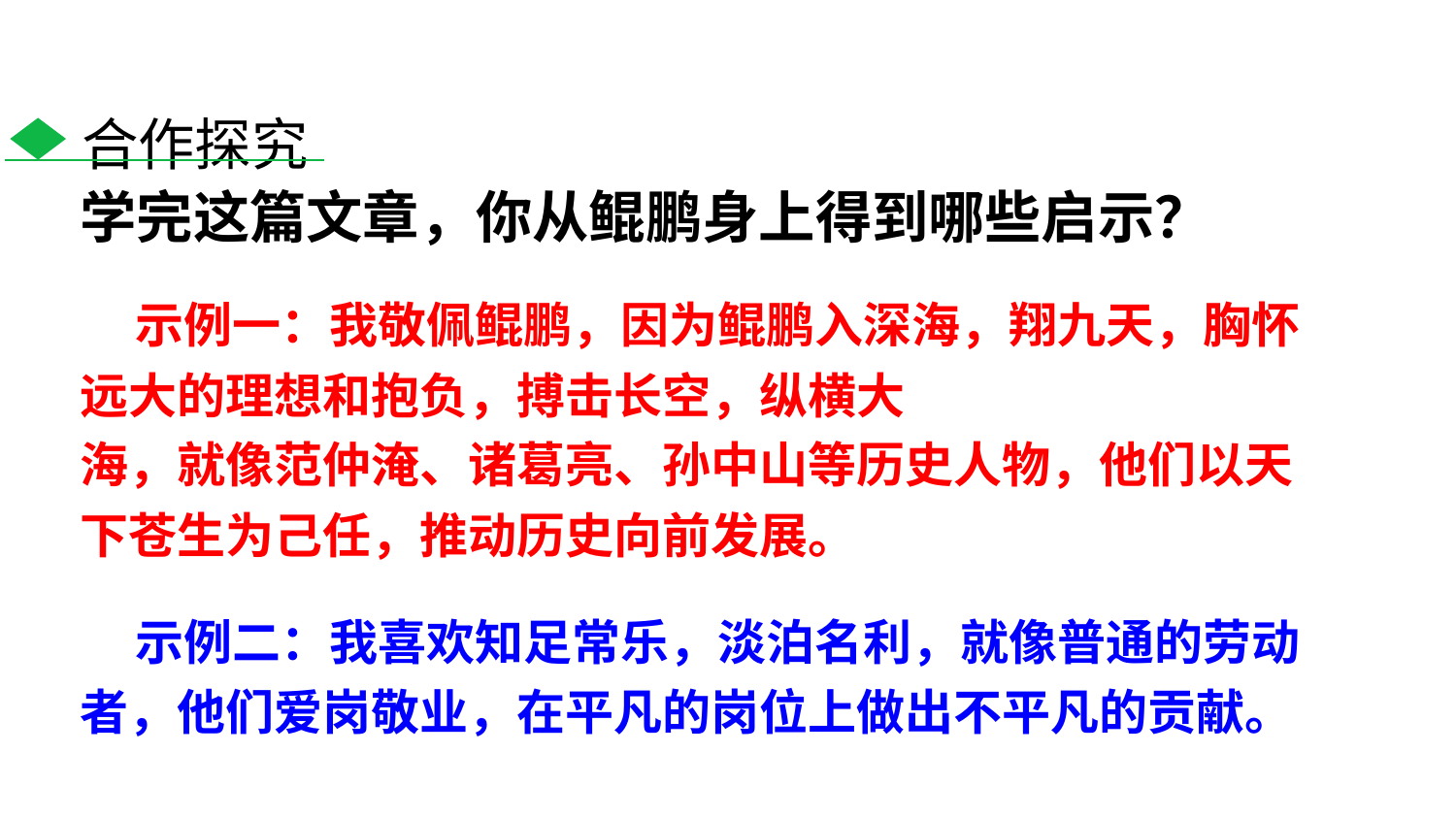

合作探究

学完这篇文章，你从鲲鹏身上得到哪些启示？
    示例一：我敬佩鲲鹏，因为鲲鹏入深海，翔九天，胸怀远大的理想和抱负，搏击长空，纵横大
海，就像范仲淹、诸葛亮、孙中山等历史人物，他们以天下苍生为己任，推动历史向前发展。
    示例二：我喜欢知足常乐，淡泊名利，就像普通的劳动者，他们爱岗敬业，在平凡的岗位上做出不平凡的贡献。